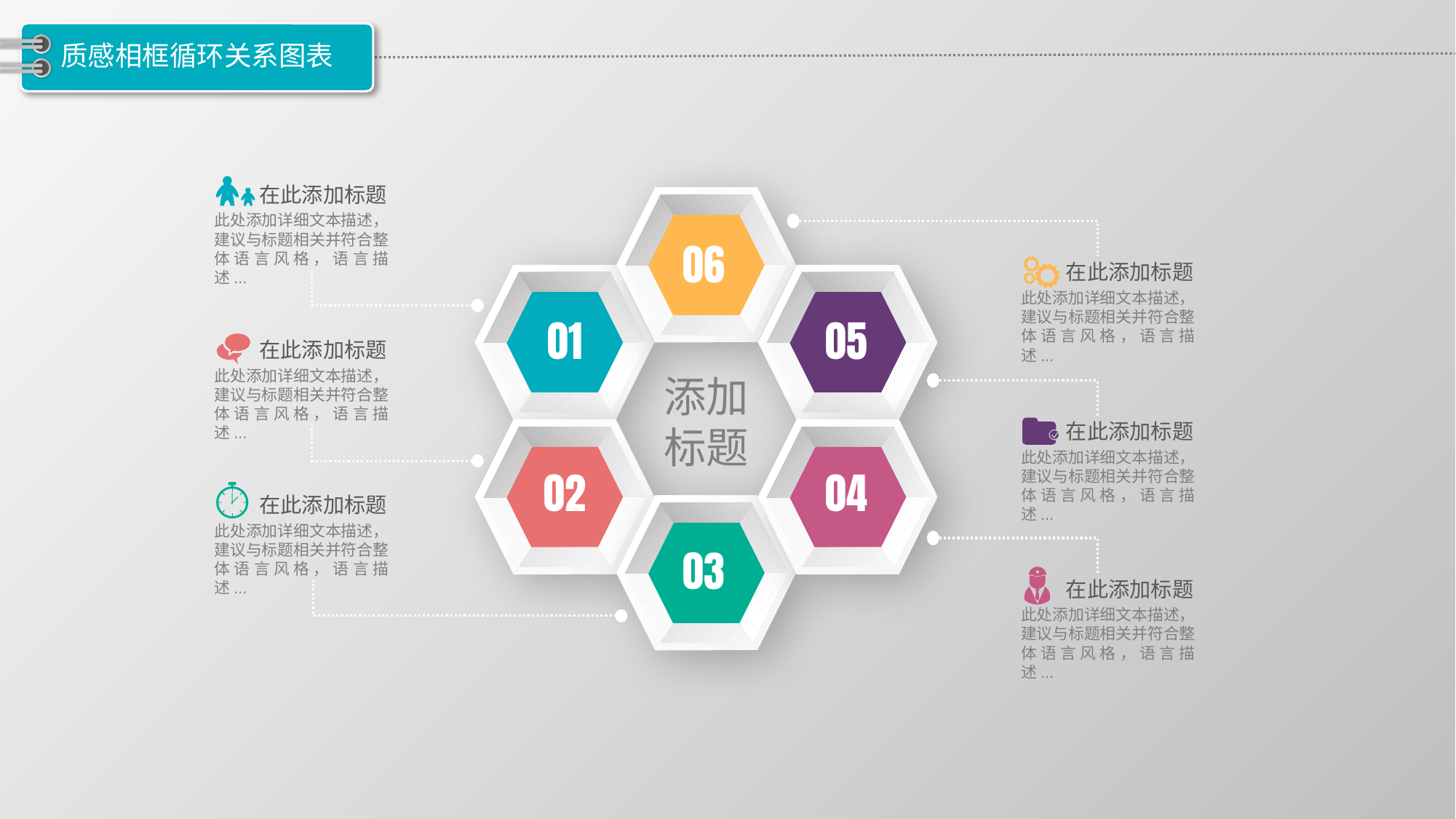

# 质感相框循环关系图表
在此添加标题

此处添加详细文本描述，建议与标题相关并符合整体语言风格，语言描述...

06
在此添加标题

此处添加详细文本描述，建议与标题相关并符合整体语言风格，语言描述...
01
05
在此添加标题

此处添加详细文本描述，建议与标题相关并符合整体语言风格，语言描述...
添加标题

在此添加标题

此处添加详细文本描述，建议与标题相关并符合整体语言风格，语言描述...
02
04

在此添加标题

此处添加详细文本描述，建议与标题相关并符合整体语言风格，语言描述...

03

在此添加标题

此处添加详细文本描述，建议与标题相关并符合整体语言风格，语言描述...